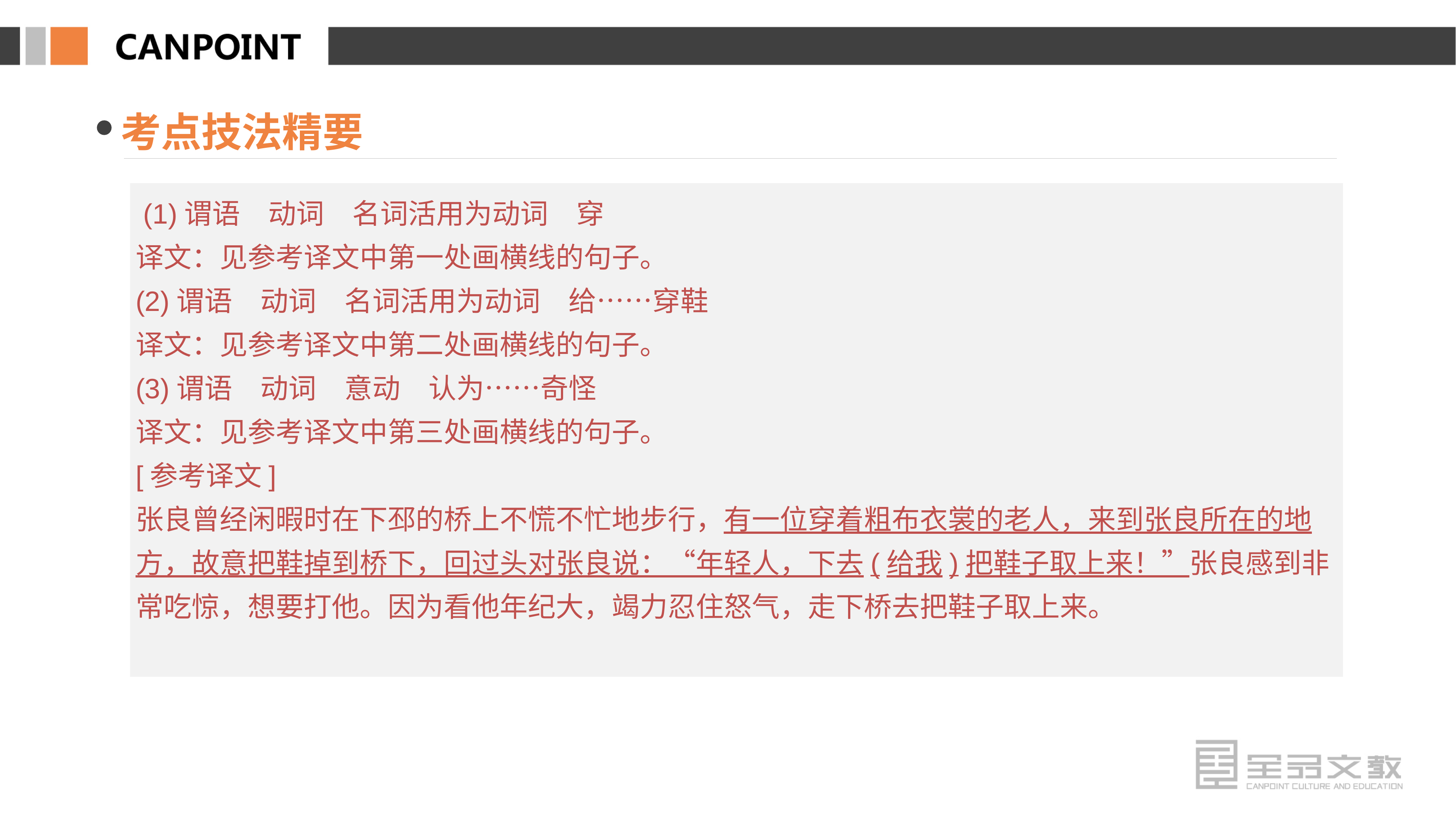

考点技法精要

 (1)谓语　动词　名词活用为动词　穿
译文：见参考译文中第一处画横线的句子。
(2)谓语　动词　名词活用为动词　给……穿鞋
译文：见参考译文中第二处画横线的句子。
(3)谓语　动词　意动　认为……奇怪
译文：见参考译文中第三处画横线的句子。
[参考译文]
张良曾经闲暇时在下邳的桥上不慌不忙地步行，有一位穿着粗布衣裳的老人，来到张良所在的地方，故意把鞋掉到桥下，回过头对张良说：“年轻人，下去(给我)把鞋子取上来！”张良感到非常吃惊，想要打他。因为看他年纪大，竭力忍住怒气，走下桥去把鞋子取上来。